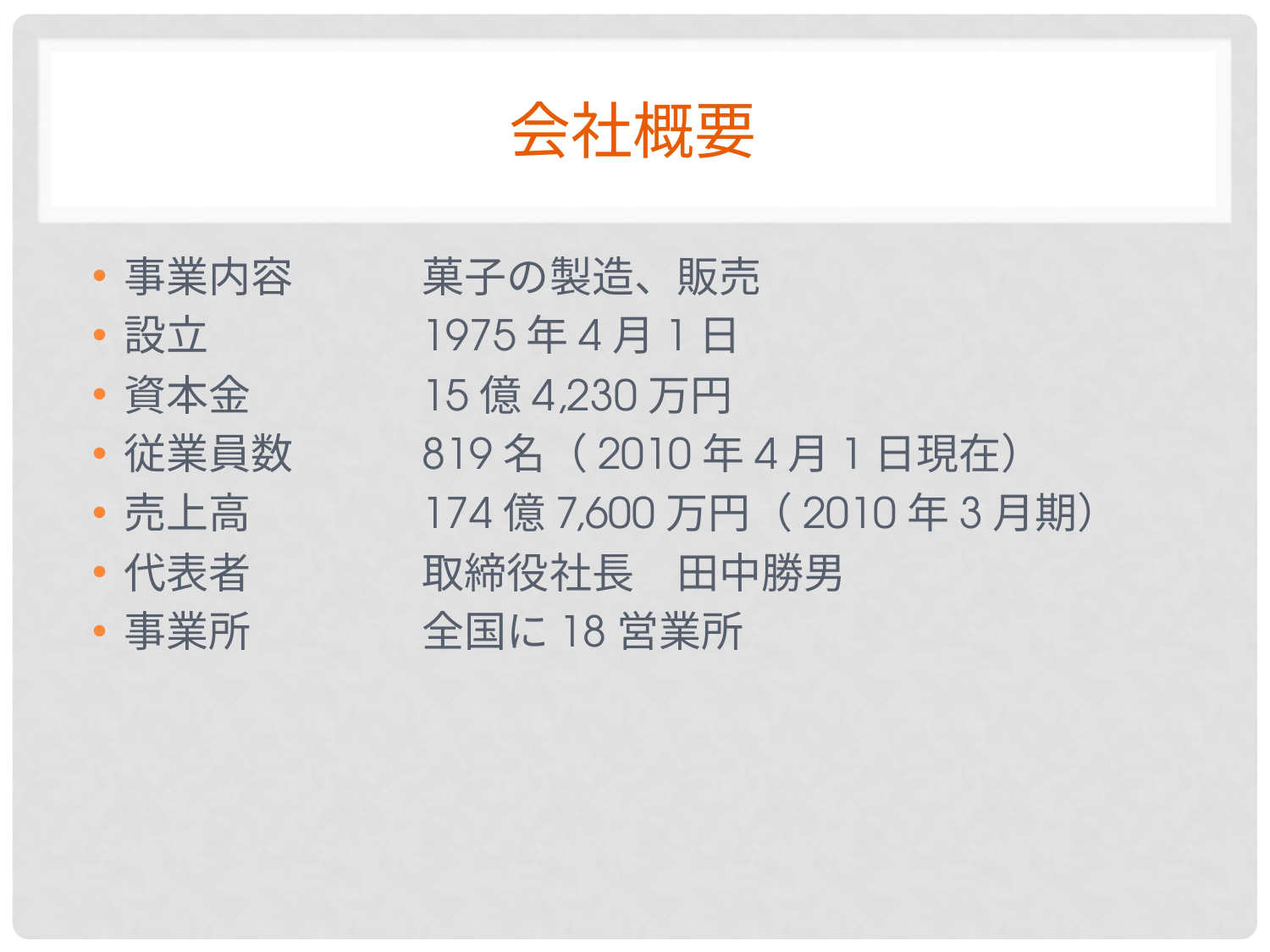

# 会社概要
事業内容	菓子の製造、販売
設立	1975年4月1日
資本金	15億4,230万円
従業員数	819名（2010年4月1日現在）
売上高	174億7,600万円（2010年3月期）
代表者	取締役社長　田中勝男
事業所	全国に18営業所